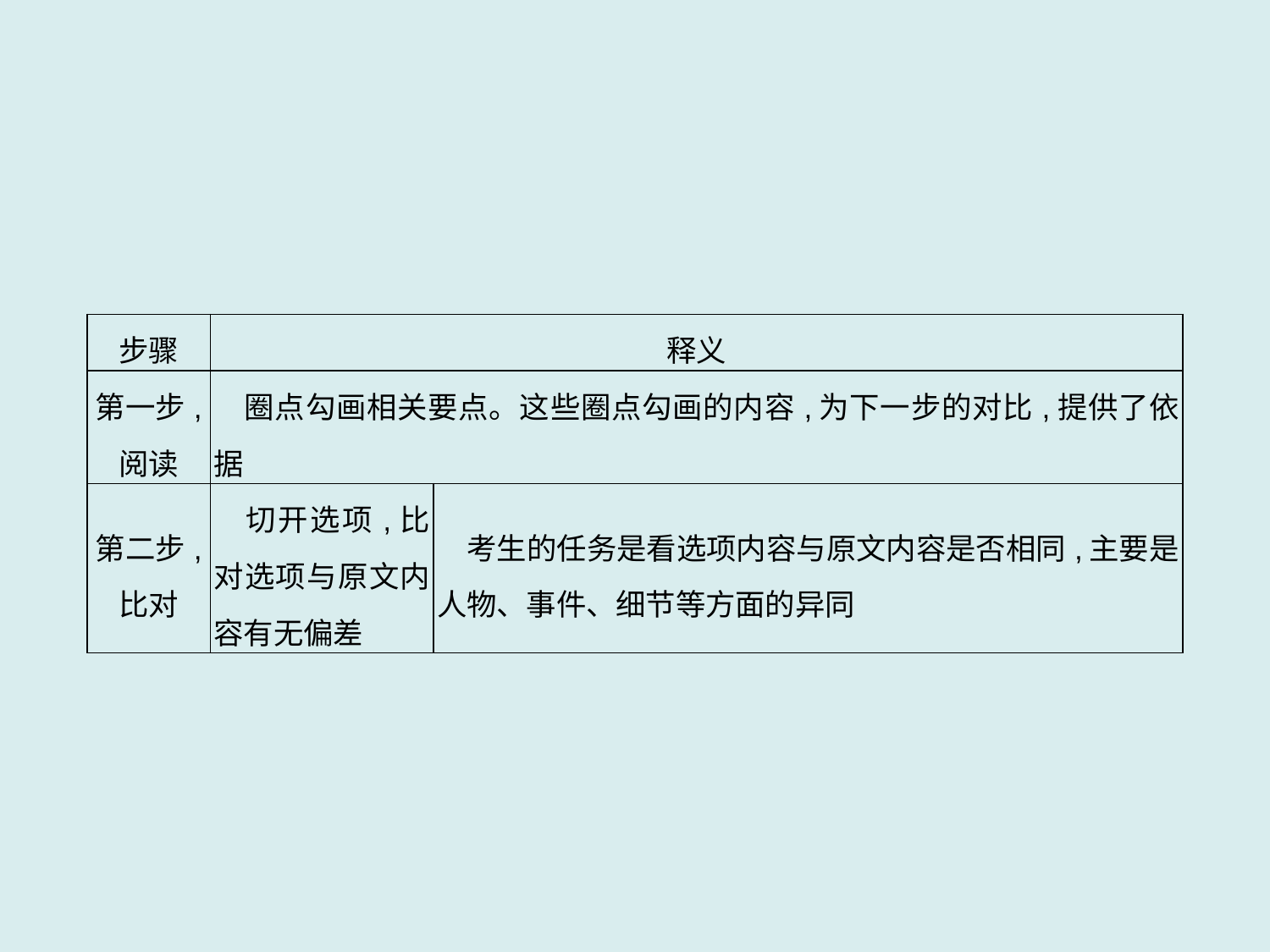

| 步骤 | 释义 |  |
| --- | --- | --- |
| 第一步, 阅读 | 圈点勾画相关要点。这些圈点勾画的内容,为下一步的对比,提供了依据 |  |
| 第二步, 比对 | 切开选项,比对选项与原文内容有无偏差 | 考生的任务是看选项内容与原文内容是否相同,主要是人物、事件、细节等方面的异同 |